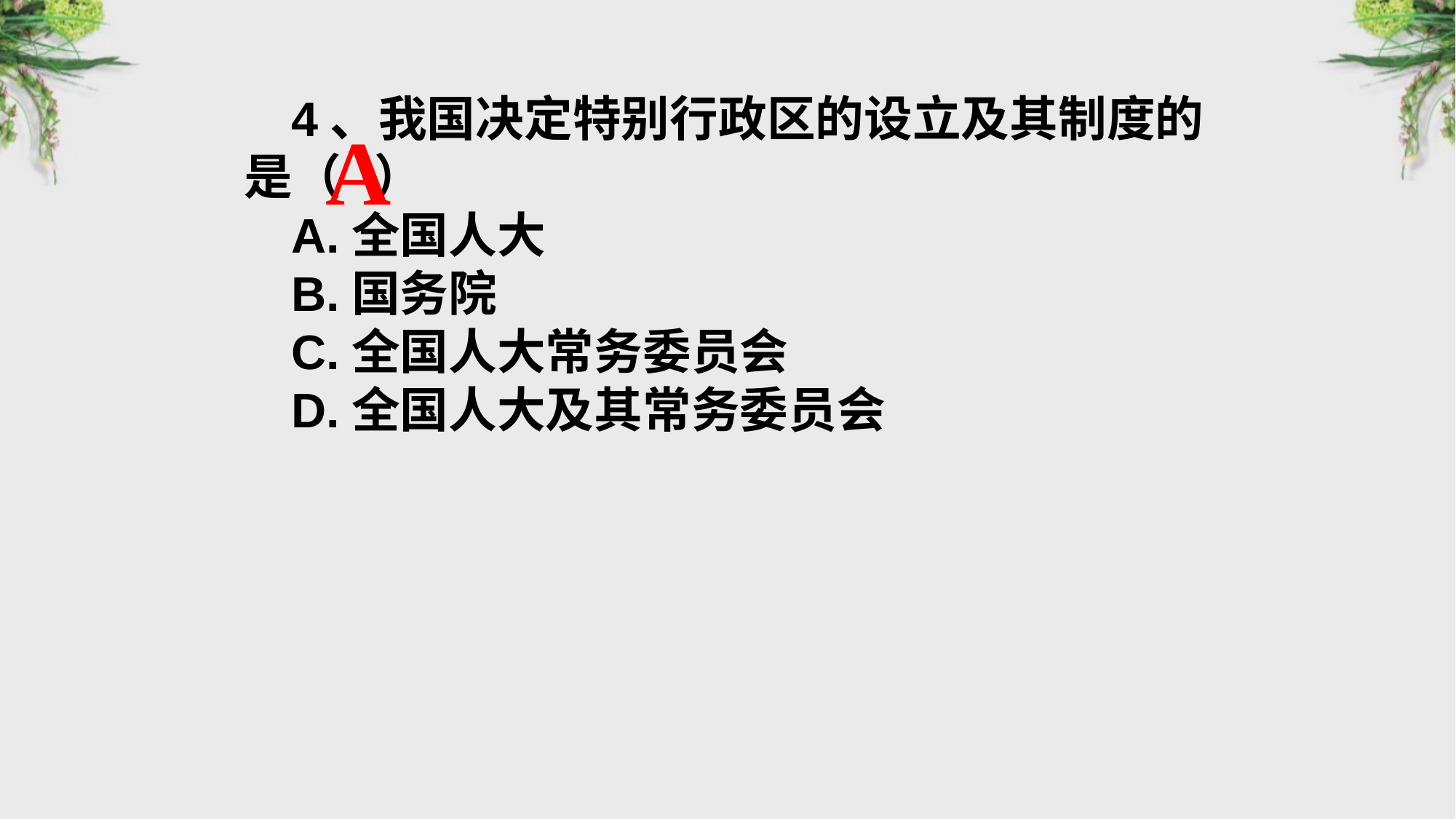

4、我国决定特别行政区的设立及其制度的是（   ）
A.全国人大
B.国务院
C.全国人大常务委员会
D.全国人大及其常务委员会
A